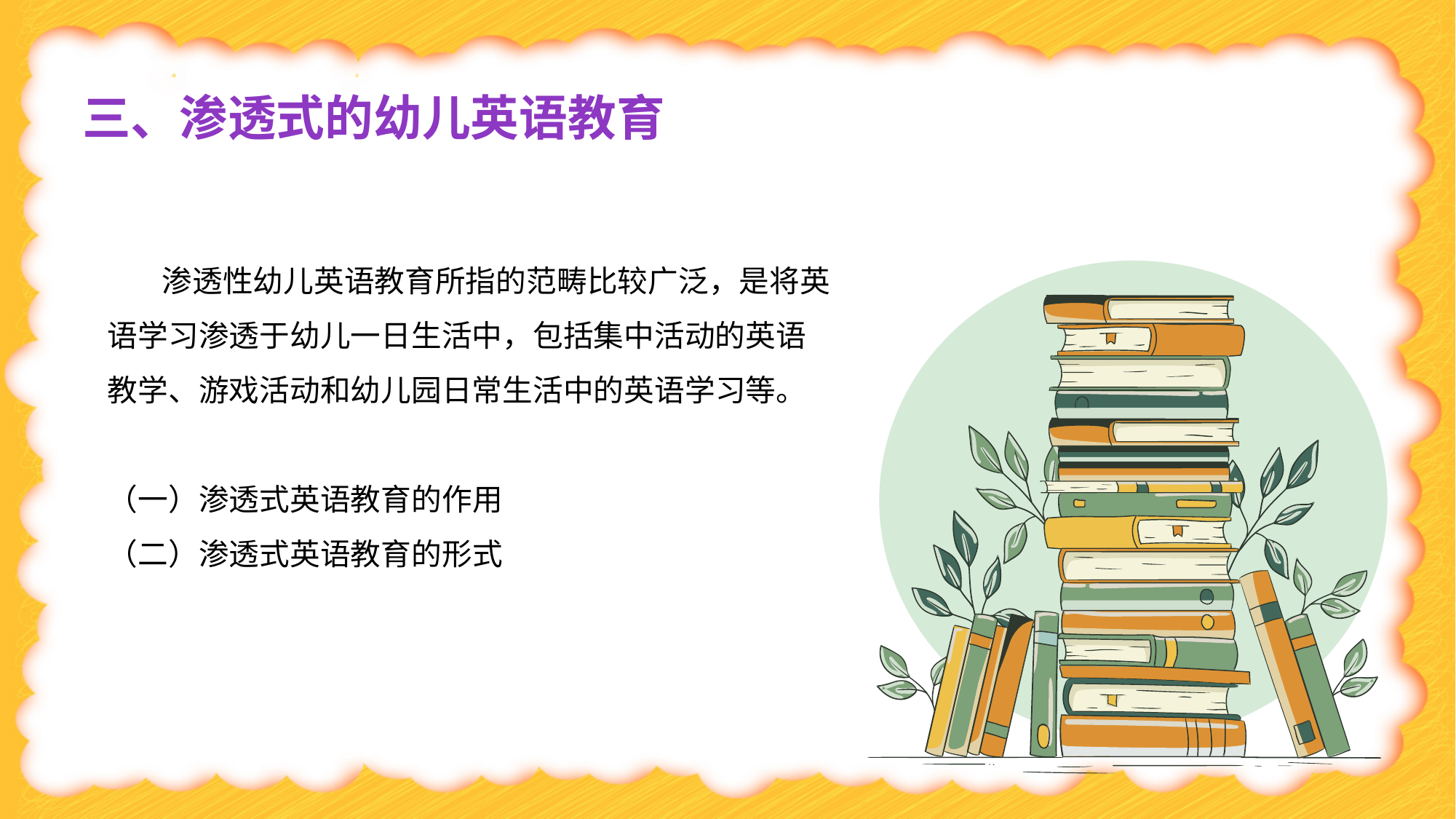

三、渗透式的幼儿英语教育

       渗透性幼儿英语教育所指的范畴比较广泛，是将英语学习渗透于幼儿一日生活中，包括集中活动的英语教学、游戏活动和幼儿园日常生活中的英语学习等。

（一）渗透式英语教育的作用
（二）渗透式英语教育的形式